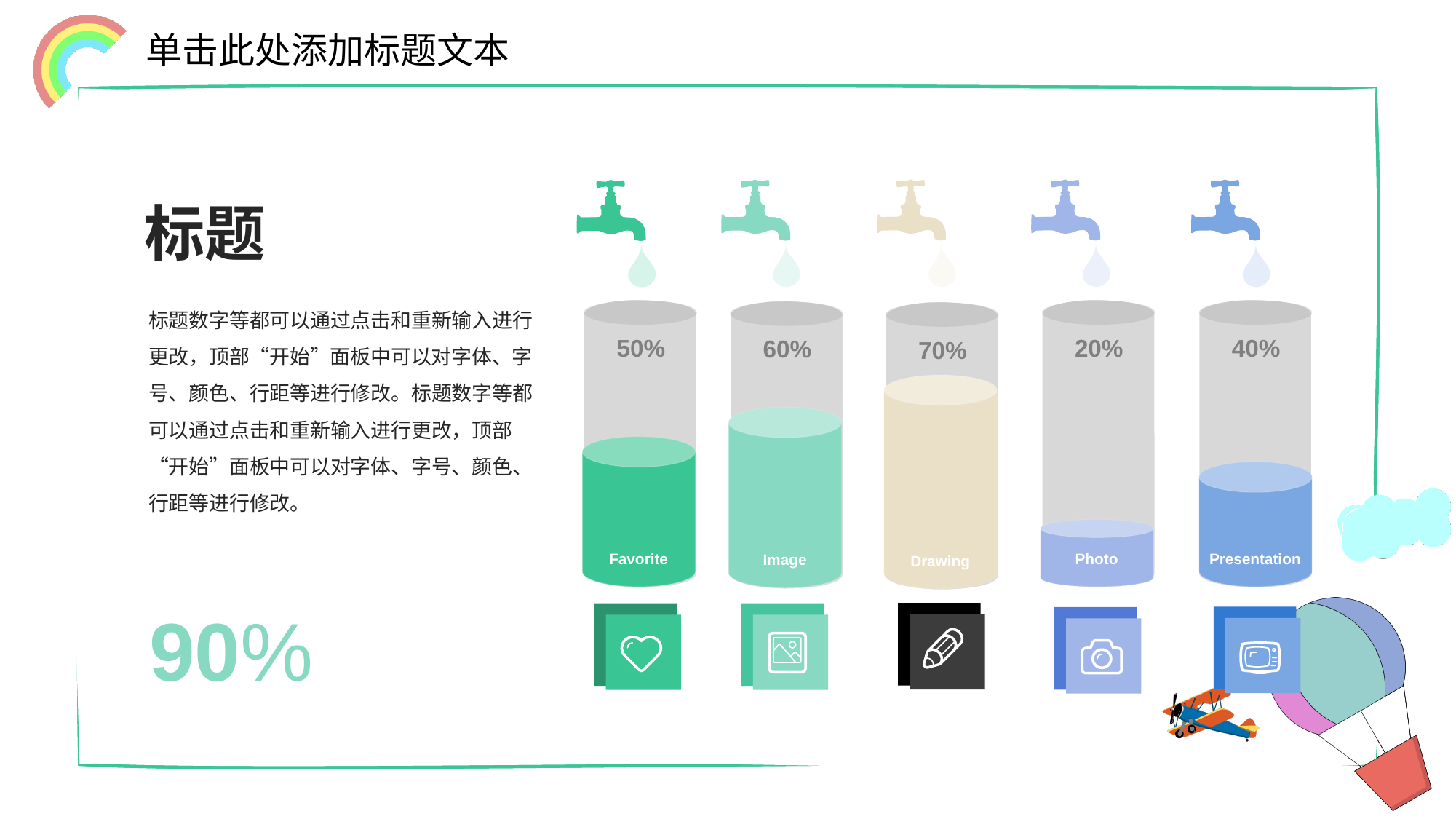

单击此处添加标题文本
标题

标题数字等都可以通过点击和重新输入进行更改，顶部“开始”面板中可以对字体、字号、颜色、行距等进行修改。标题数字等都可以通过点击和重新输入进行更改，顶部“开始”面板中可以对字体、字号、颜色、行距等进行修改。

50%
20%
40%
60%
70%

Favorite
Photo
Presentation
Image
Drawing

90%